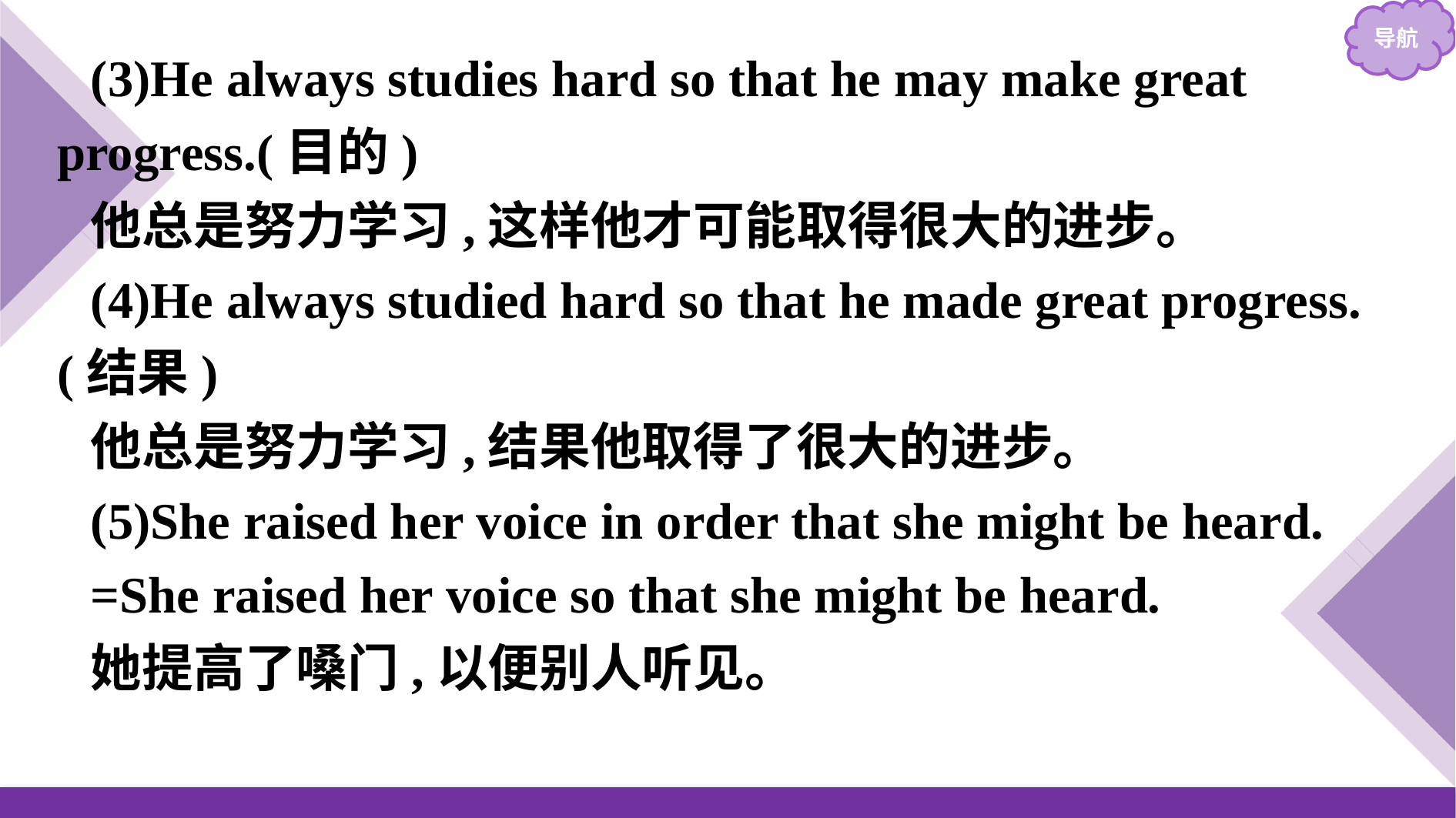

(3)He always studies hard so that he may make great progress.(目的)
他总是努力学习,这样他才可能取得很大的进步。
(4)He always studied hard so that he made great progress.(结果)
他总是努力学习,结果他取得了很大的进步。
(5)She raised her voice in order that she might be heard.
=She raised her voice so that she might be heard.
她提高了嗓门,以便别人听见。